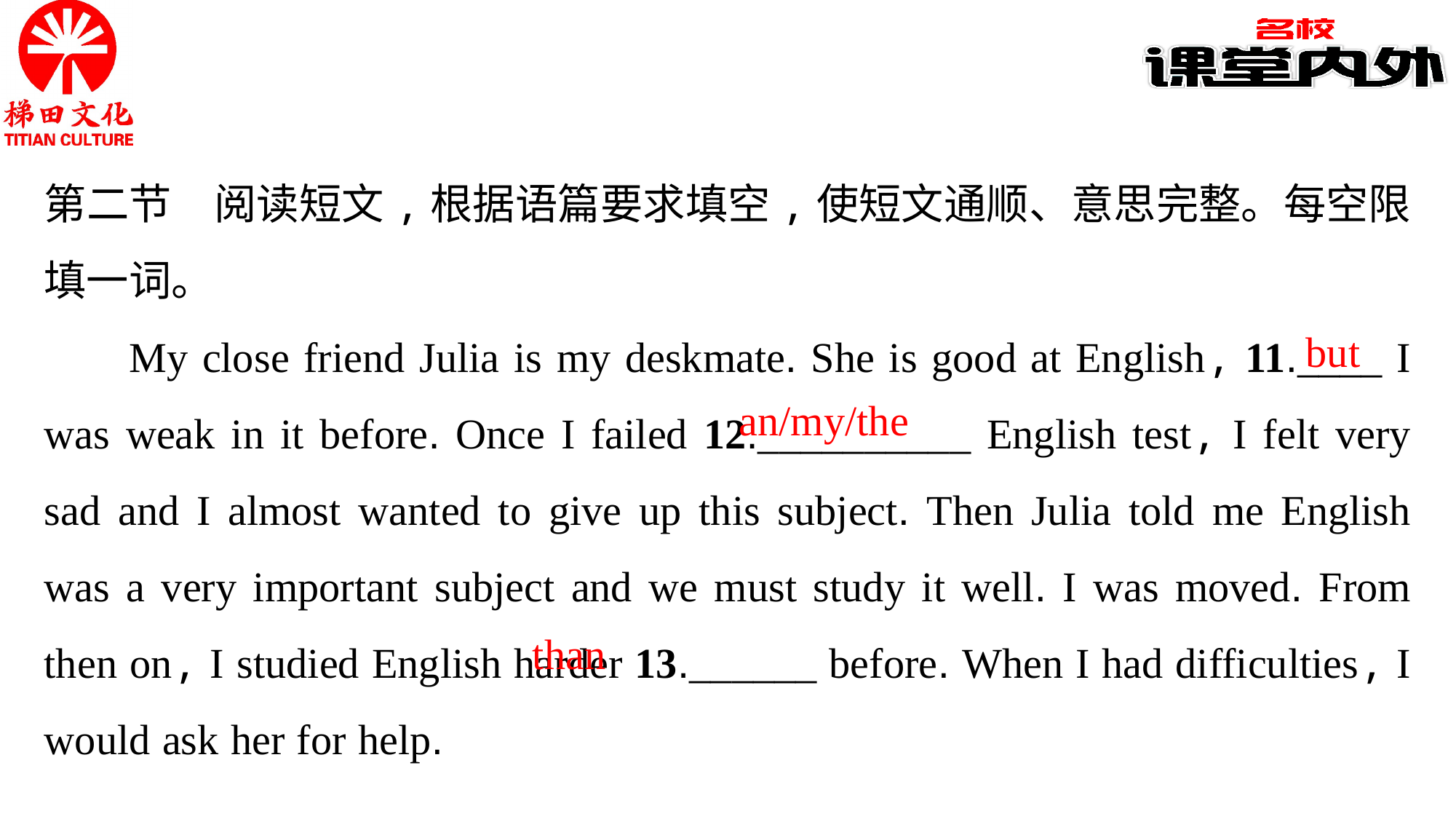

第二节　阅读短文,根据语篇要求填空,使短文通顺、意思完整。每空限填一词。
My close friend Julia is my deskmate. She is good at English, 11.____ I was weak in it before. Once I failed 12.__________ English test, I felt very sad and I almost wanted to give up this subject. Then Julia told me English was a very important subject and we must study it well. I was moved. From then on, I studied English harder 13.______ before. When I had difficulties, I would ask her for help.
but
an/my/the
than